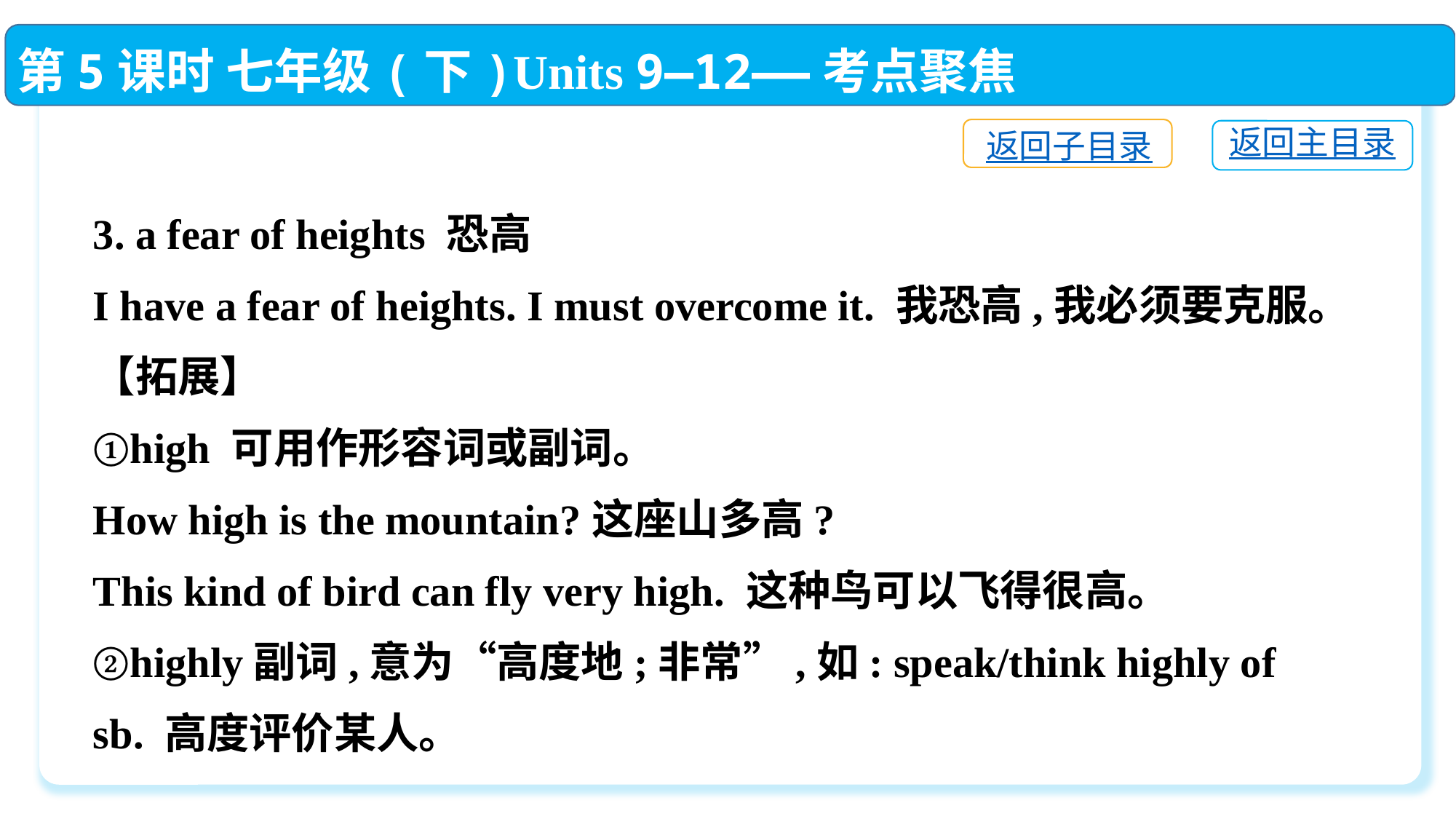

第5课时 七年级(下)Units 9—12——考点聚焦

返回子目录
返回主目录
3. a fear of heights 恐高
I have a fear of heights. I must overcome it. 我恐高,我必须要克服。
【拓展】
①high 可用作形容词或副词。
How high is the mountain?这座山多高?
This kind of bird can fly very high. 这种鸟可以飞得很高。
②highly副词,意为“高度地;非常”,如: speak/think highly of sb. 高度评价某人。